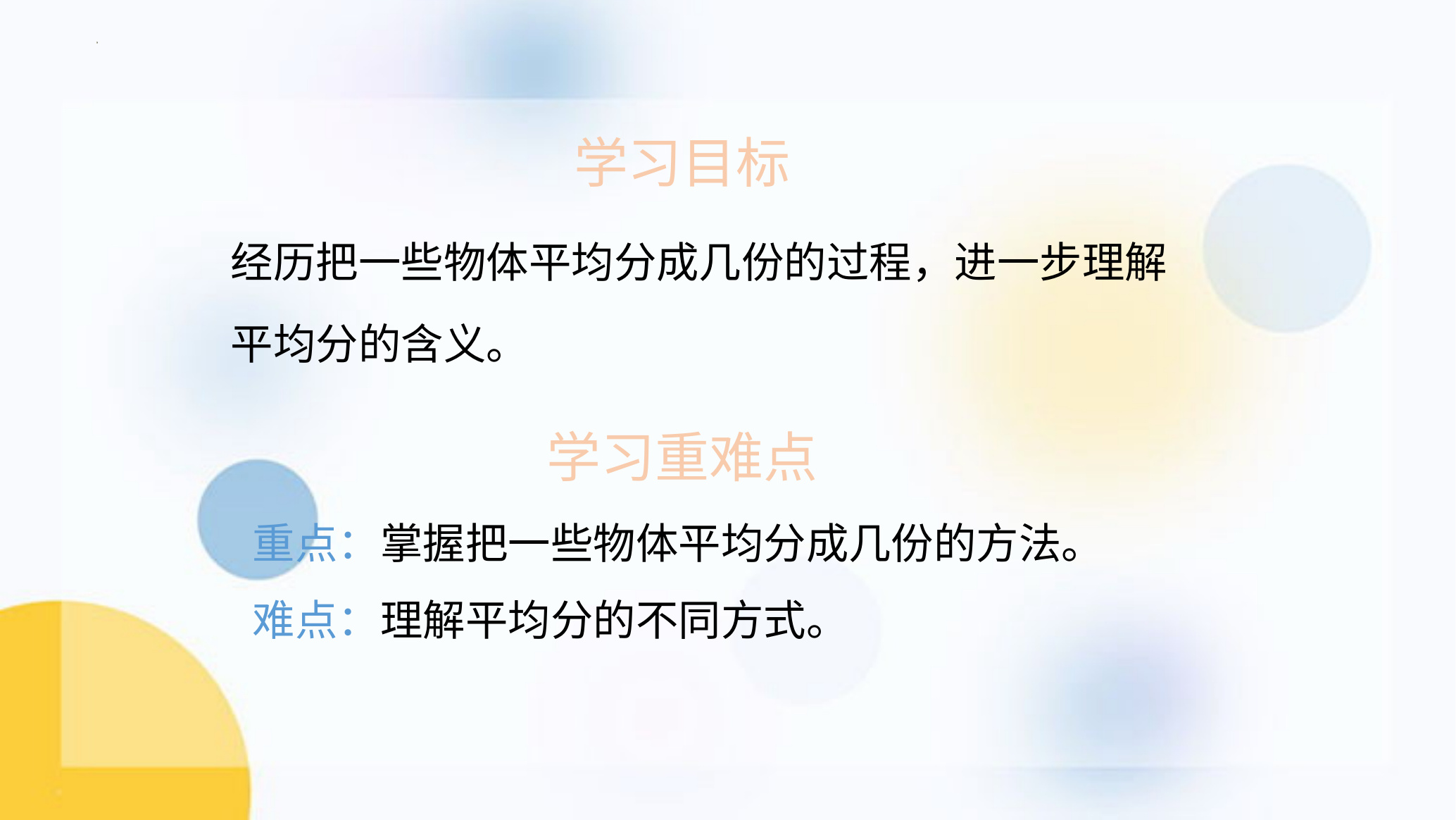

学习目标
经历把一些物体平均分成几份的过程，进一步理解平均分的含义。
学习重难点
重点：掌握把一些物体平均分成几份的方法。
难点：理解平均分的不同方式。